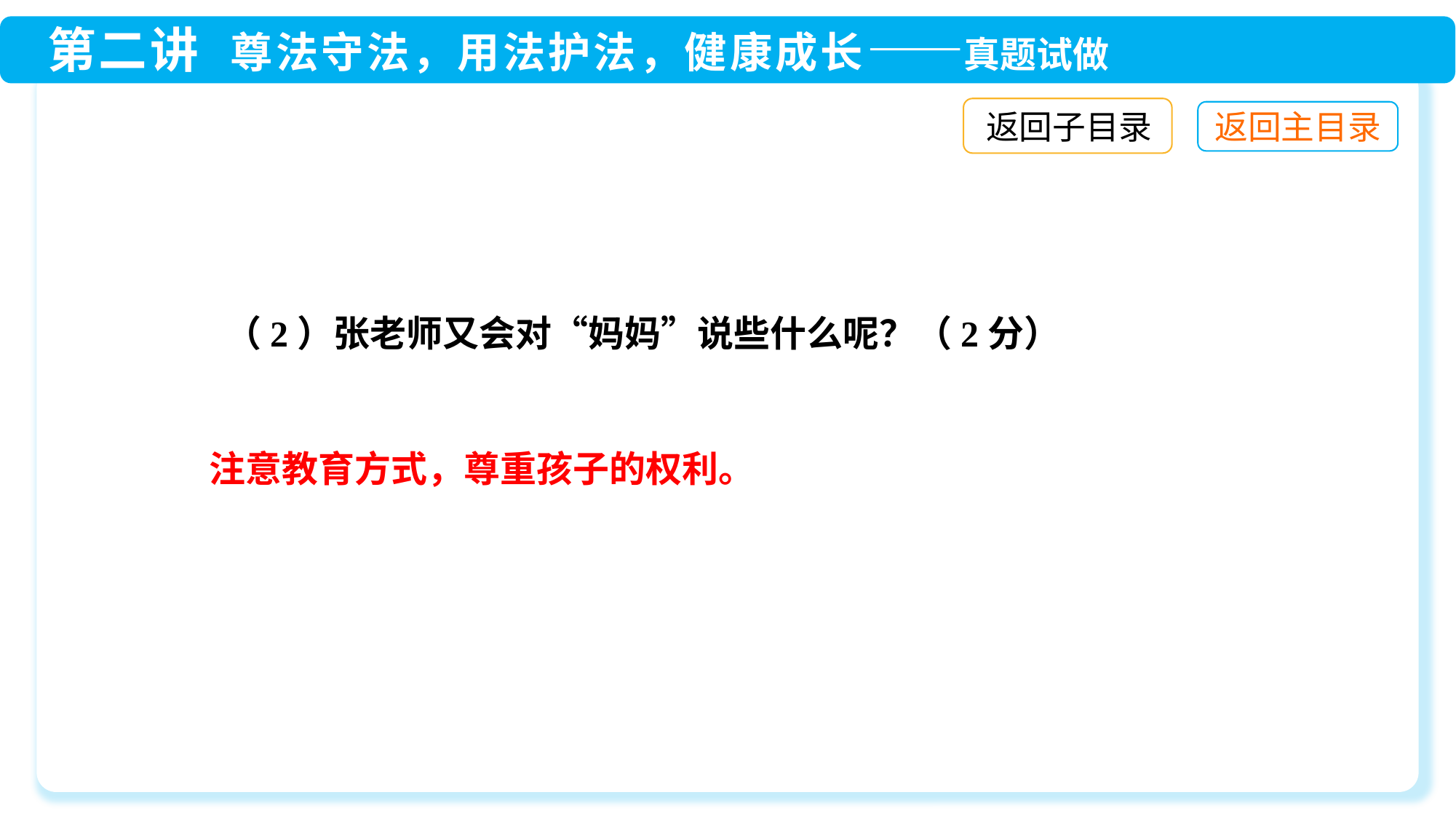

返回子目录

        （2）张老师又会对“妈妈”说些什么呢？（2分）
    注意教育方式，尊重孩子的权利。